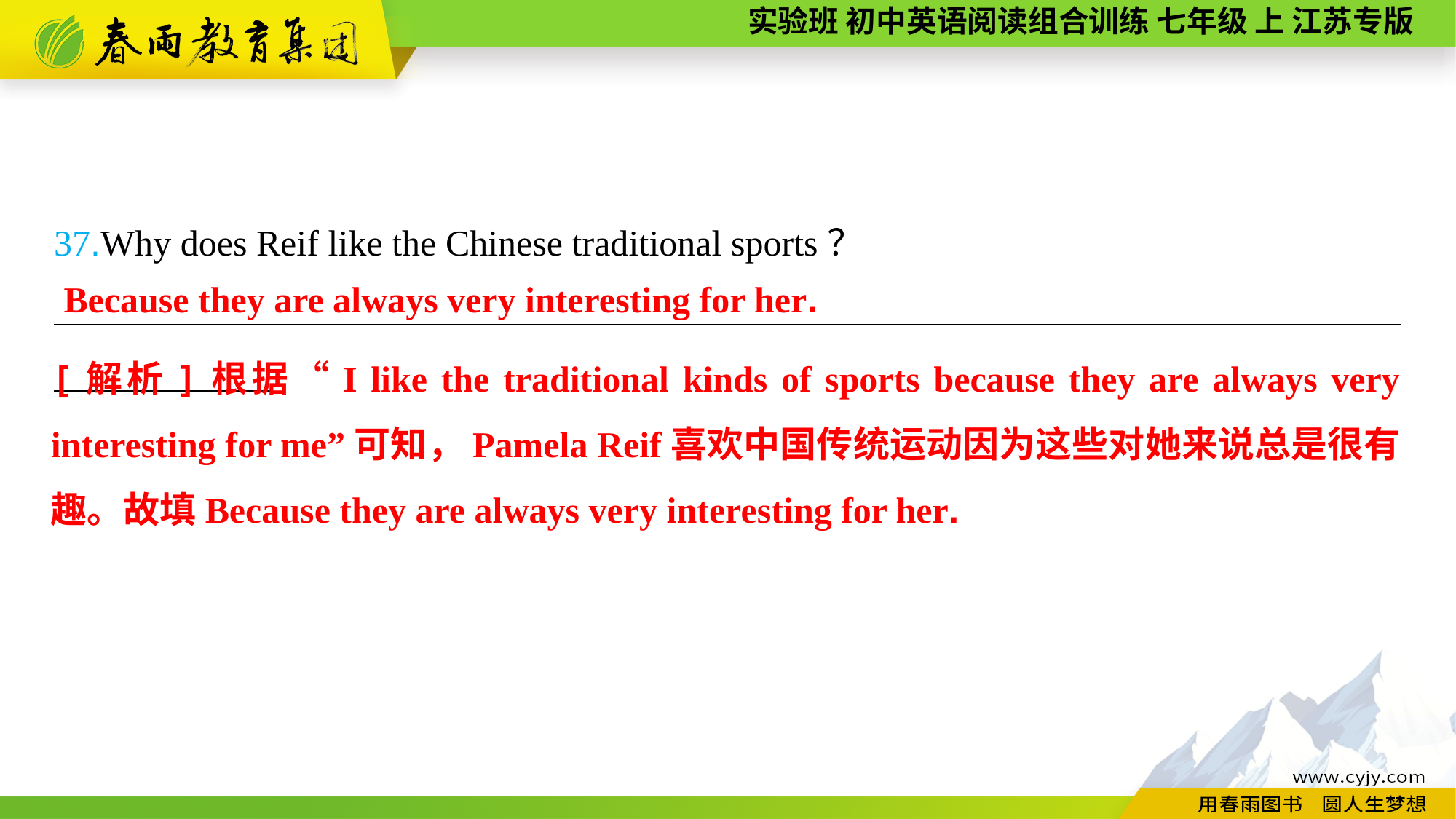

37.Why does Reif like the Chinese traditional sports？
__________________________________________________________________________
Because they are always very interesting for her.
[解析]根据“I like the traditional kinds of sports because they are always very interesting for me”可知，Pamela Reif喜欢中国传统运动因为这些对她来说总是很有趣。故填Because they are always very interesting for her.